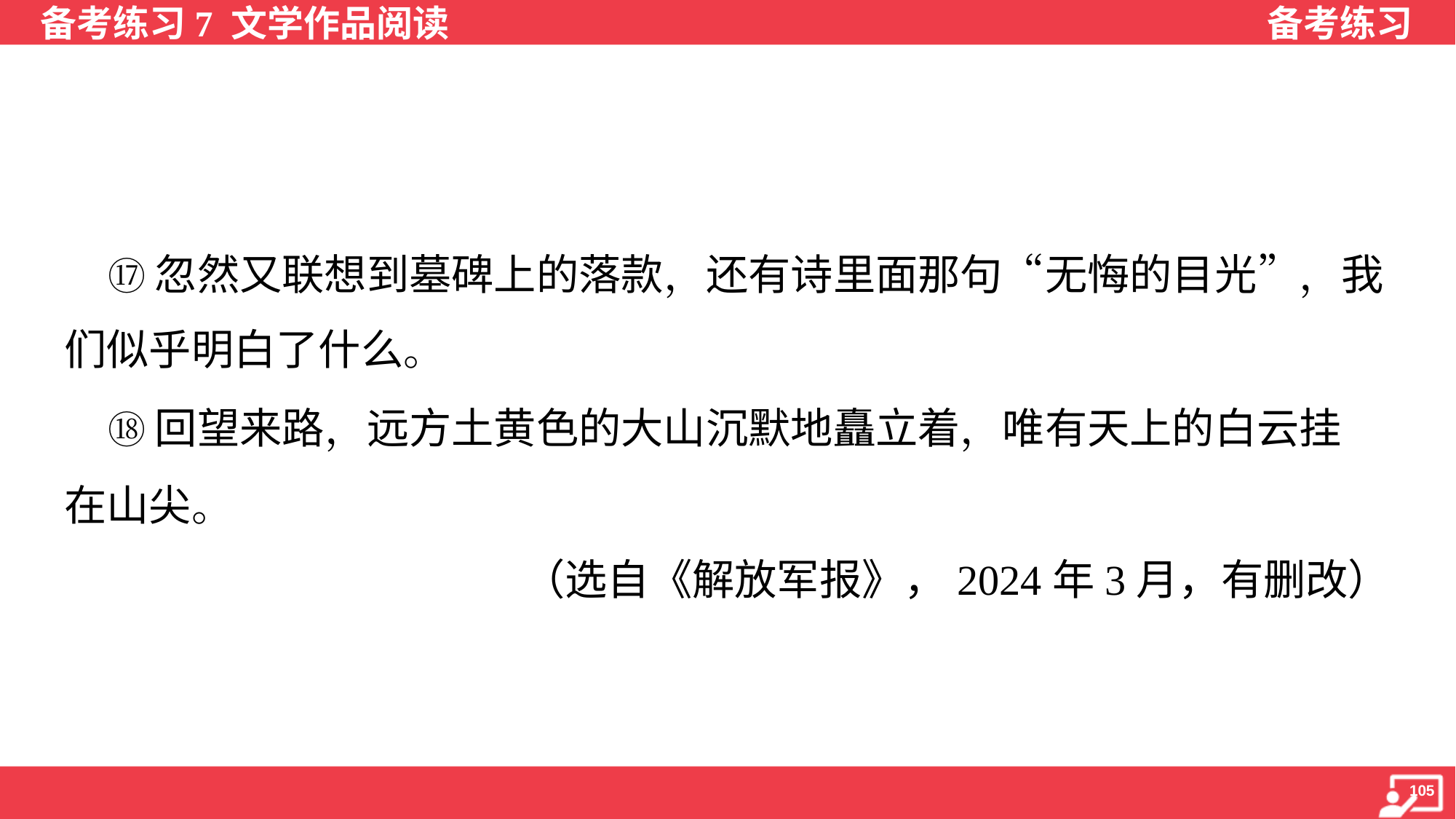

⑰忽然又联想到墓碑上的落款，还有诗里面那句“无悔的目光”，我
们似乎明白了什么。
    ⑱回望来路，远方土黄色的大山沉默地矗立着，唯有天上的白云挂
在山尖。
（选自《解放军报》，2024年3月，有删改）